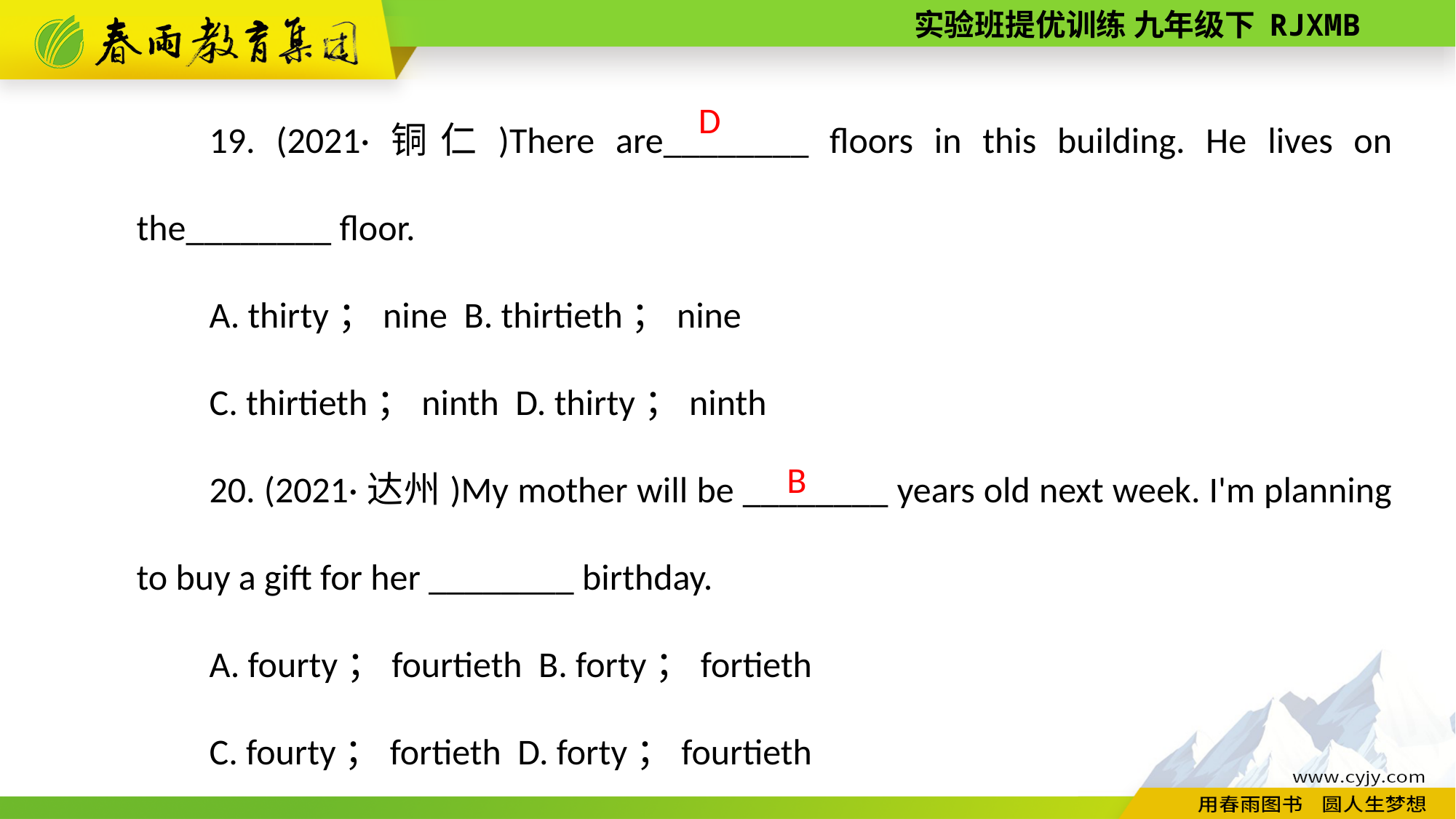

19. (2021·铜仁)There are________ floors in this building. He lives on the________ floor.
A. thirty；nine  B. thirtieth；nine
C. thirtieth；ninth  D. thirty；ninth
20. (2021·达州)My mother will be ________ years old next week. I'm planning to buy a gift for her ________ birthday.
A. fourty；fourtieth  B. forty；fortieth
C. fourty；fortieth  D. forty；fourtieth
D
B